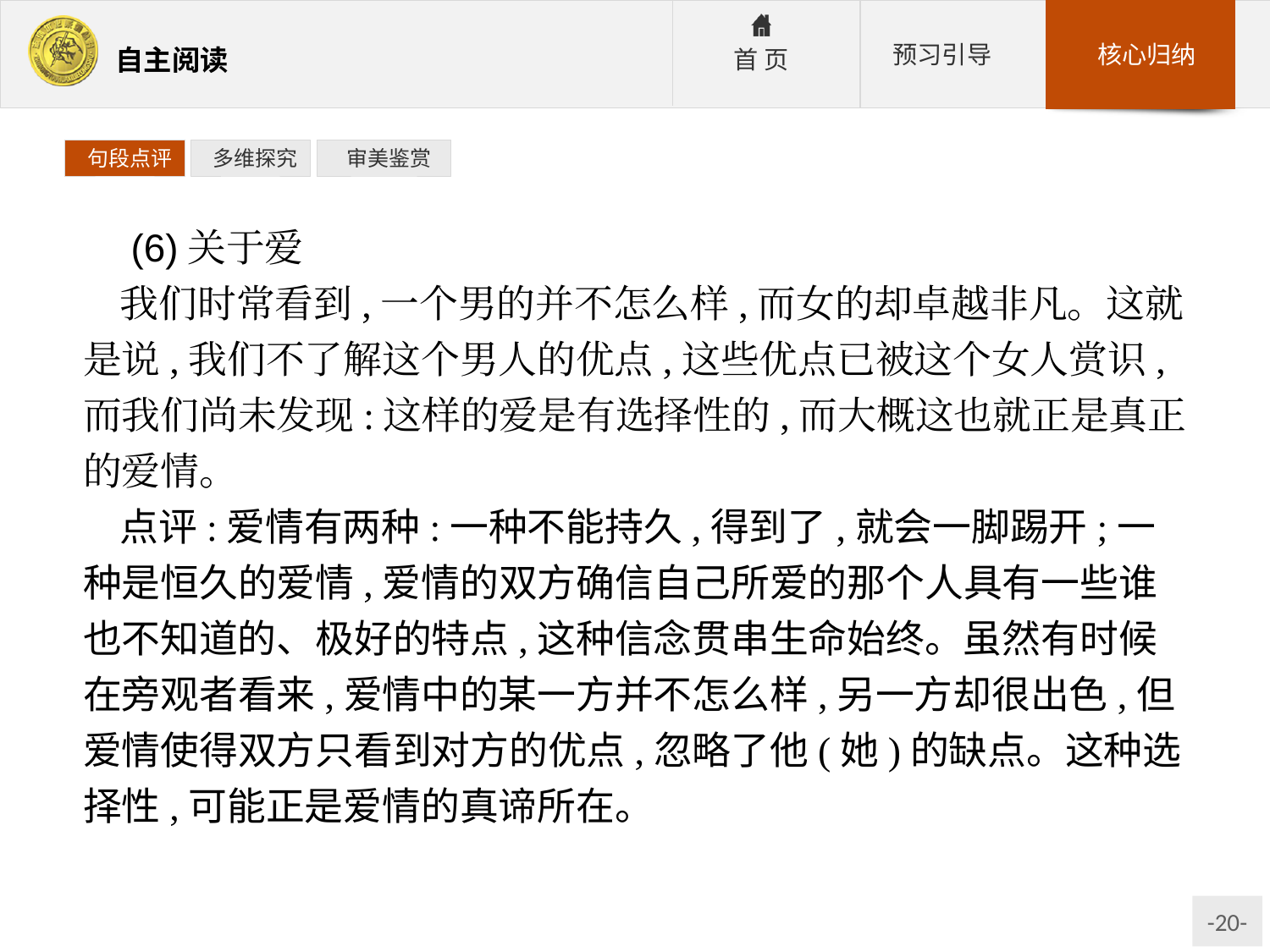

句段点评
 多维探究
 审美鉴赏
 (6)关于爱
我们时常看到,一个男的并不怎么样,而女的却卓越非凡。这就是说,我们不了解这个男人的优点,这些优点已被这个女人赏识,而我们尚未发现:这样的爱是有选择性的,而大概这也就正是真正的爱情。
点评:爱情有两种:一种不能持久,得到了,就会一脚踢开;一种是恒久的爱情,爱情的双方确信自己所爱的那个人具有一些谁也不知道的、极好的特点,这种信念贯串生命始终。虽然有时候在旁观者看来,爱情中的某一方并不怎么样,另一方却很出色,但爱情使得双方只看到对方的优点,忽略了他(她)的缺点。这种选择性,可能正是爱情的真谛所在。